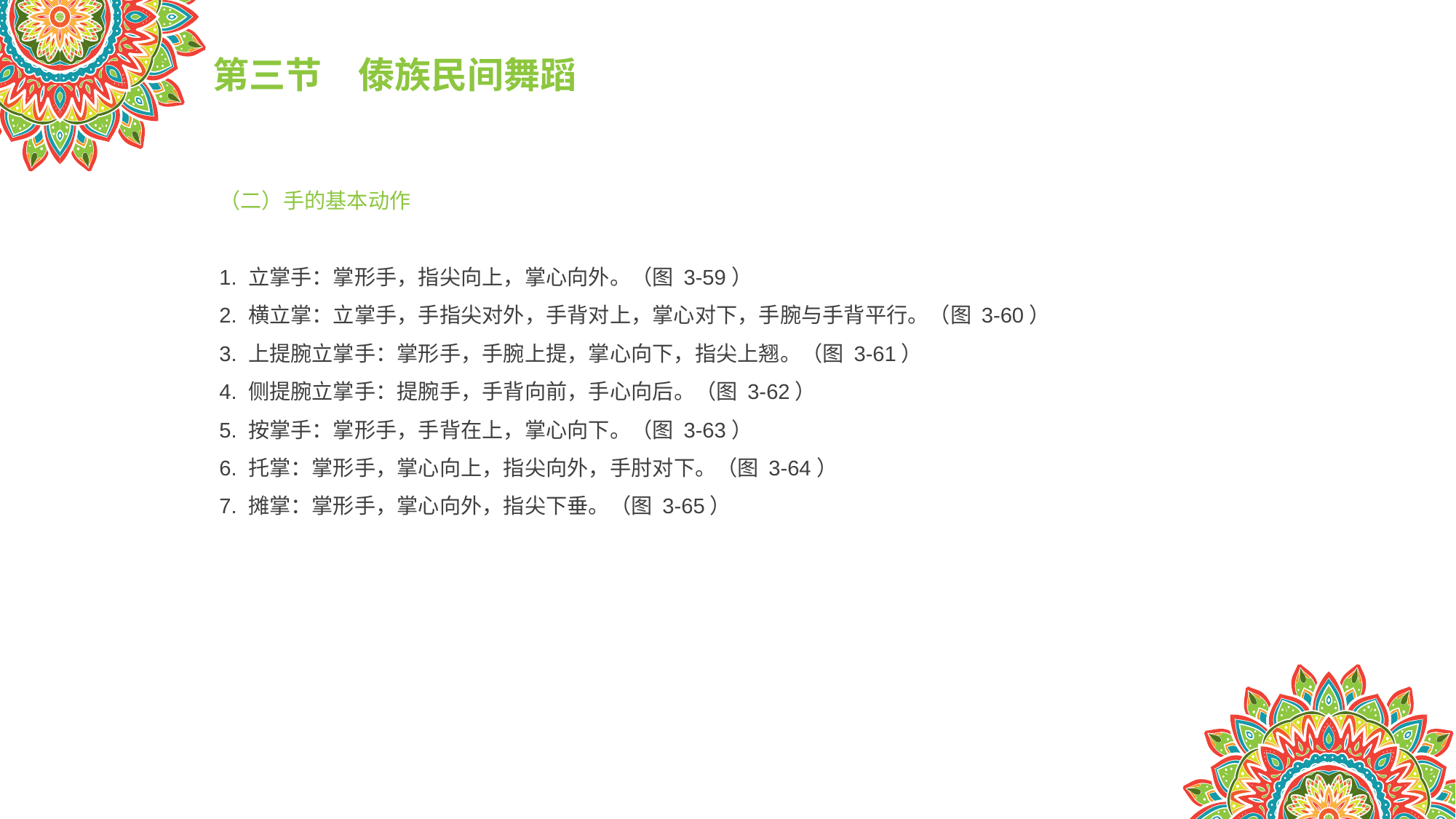

第三节　傣族民间舞蹈
（二）手的基本动作

1. 立掌手：掌形手，指尖向上，掌心向外。（图 3-59）
2. 横立掌：立掌手，手指尖对外，手背对上，掌心对下，手腕与手背平行。（图 3-60）
3. 上提腕立掌手：掌形手，手腕上提，掌心向下，指尖上翘。（图 3-61）
4. 侧提腕立掌手：提腕手，手背向前，手心向后。（图 3-62）
5. 按掌手：掌形手，手背在上，掌心向下。（图 3-63）
6. 托掌：掌形手，掌心向上，指尖向外，手肘对下。（图 3-64）
7. 摊掌：掌形手，掌心向外，指尖下垂。（图 3-65）